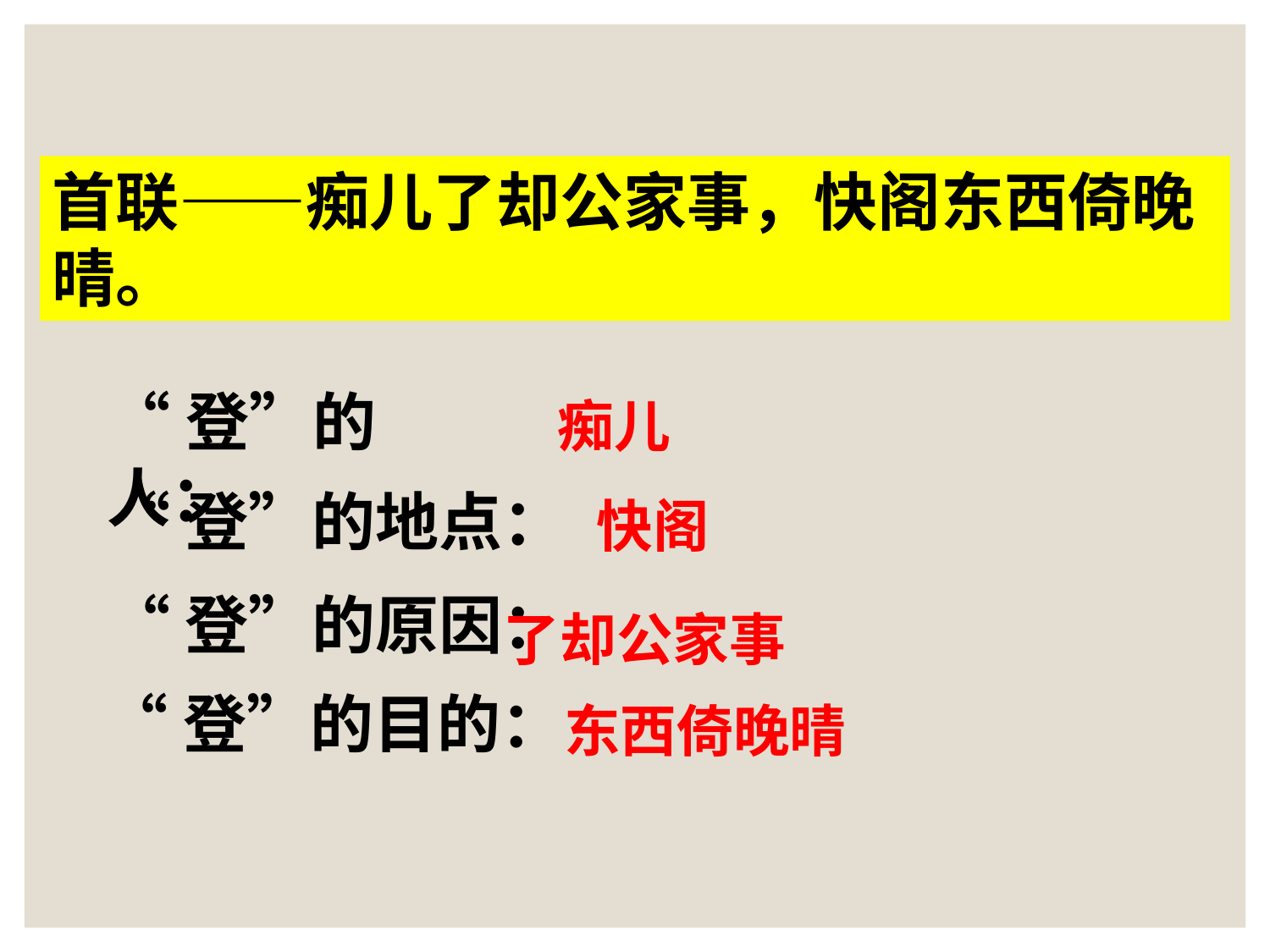

首联——痴儿了却公家事，快阁东西倚晚晴。
“登”的人：
痴儿
“登”的地点：
快阁
“登”的原因：
了却公家事
“登”的目的：
东西倚晚晴